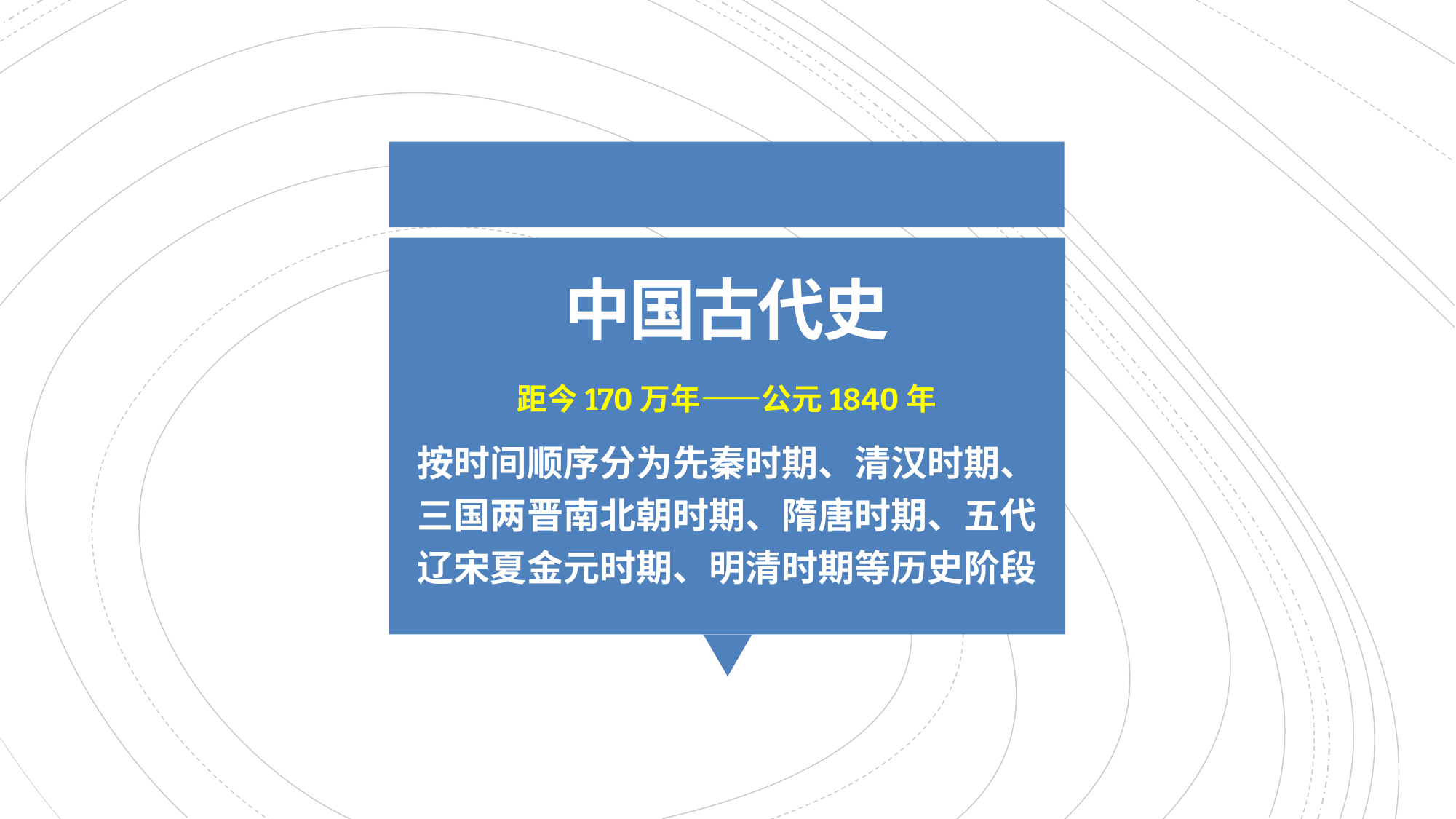

# 中国古代史
距今170万年——公元1840年
按时间顺序分为先秦时期、清汉时期、三国两晋南北朝时期、隋唐时期、五代辽宋夏金元时期、明清时期等历史阶段